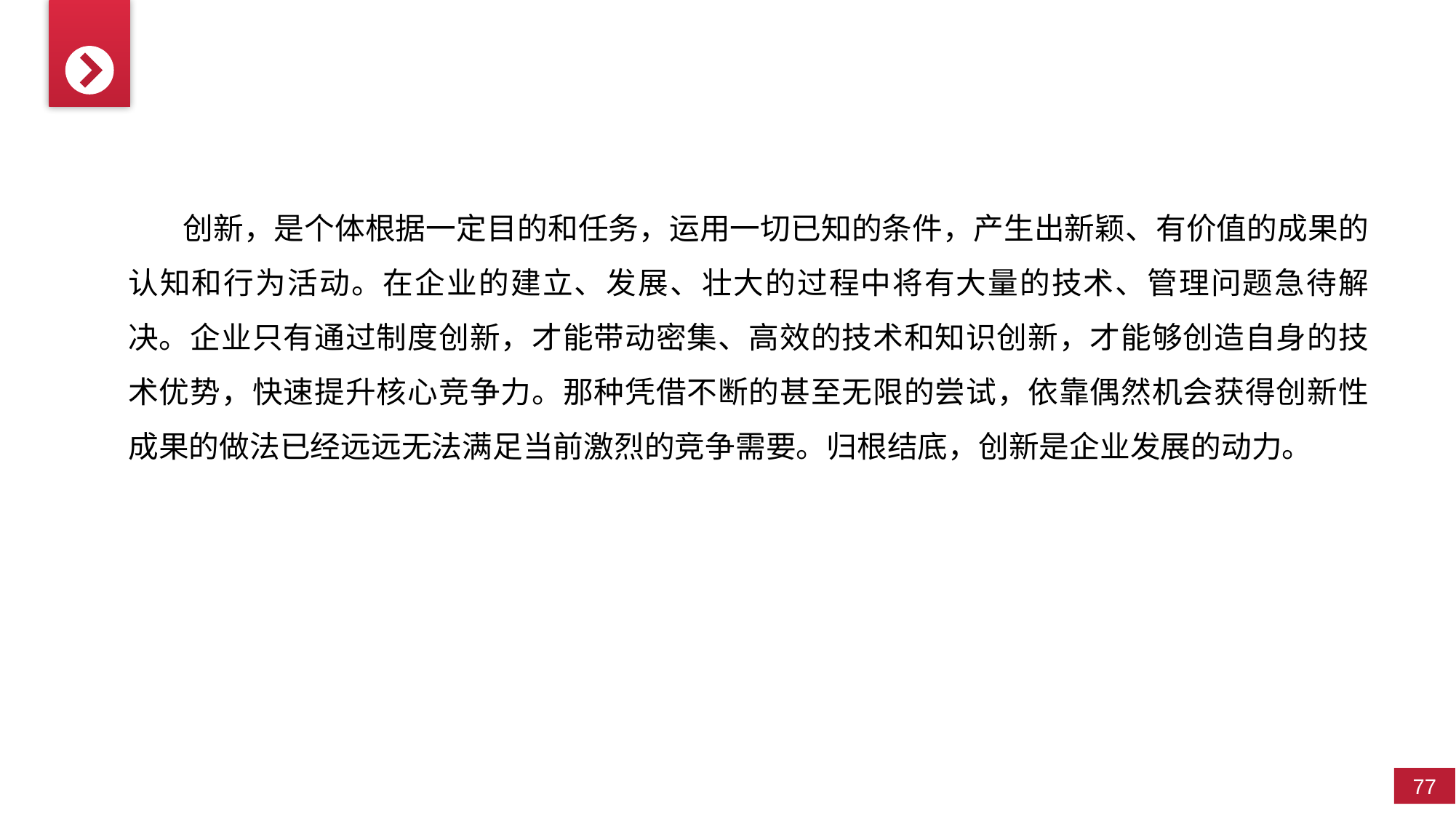

创新，是个体根据一定目的和任务，运用一切已知的条件，产生出新颖、有价值的成果的认知和行为活动。在企业的建立、发展、壮大的过程中将有大量的技术、管理问题急待解决。企业只有通过制度创新，才能带动密集、高效的技术和知识创新，才能够创造自身的技术优势，快速提升核心竞争力。那种凭借不断的甚至无限的尝试，依靠偶然机会获得创新性成果的做法已经远远无法满足当前激烈的竞争需要。归根结底，创新是企业发展的动力。